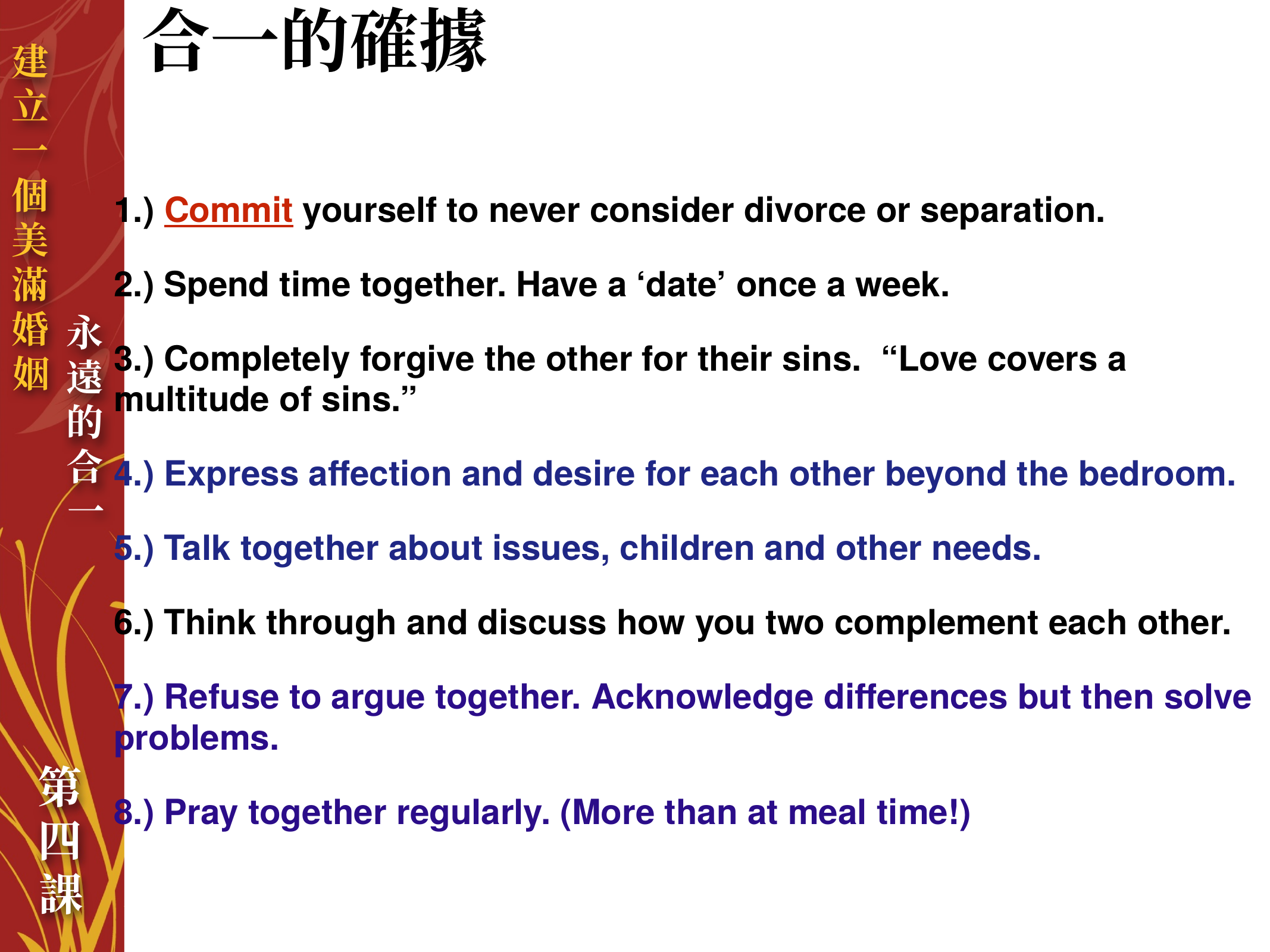

# 合一的確據
1.) Commit yourself to never consider divorce or separation.
2.) Spend time together. Have a ‘date’ once a week.
3.) Completely forgive the other for their sins.  “Love covers a multitude of sins.”
4.) Express affection and desire for each other beyond the bedroom.
5.) Talk together about issues, children and other needs.
6.) Think through and discuss how you two complement each other.
7.) Refuse to argue together. Acknowledge differences but then solve problems.
8.) Pray together regularly. (More than at meal time!)